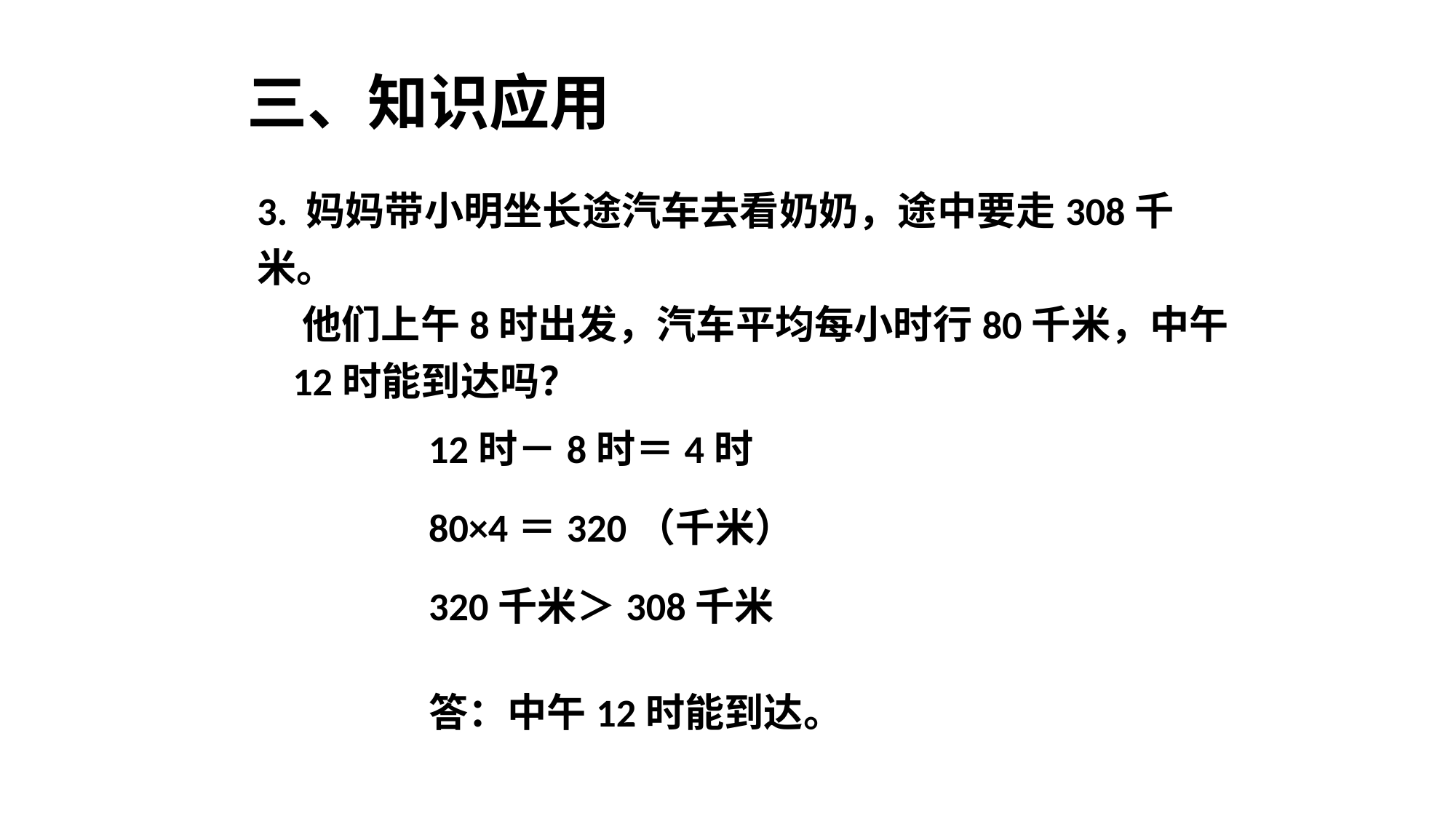

三、知识应用
3. 妈妈带小明坐长途汽车去看奶奶，途中要走308千米。
    他们上午8时出发，汽车平均每小时行80千米，中午
    12时能到达吗？
12时－8时＝4时
80×4＝320（千米）
320千米＞308千米
答：中午12时能到达。